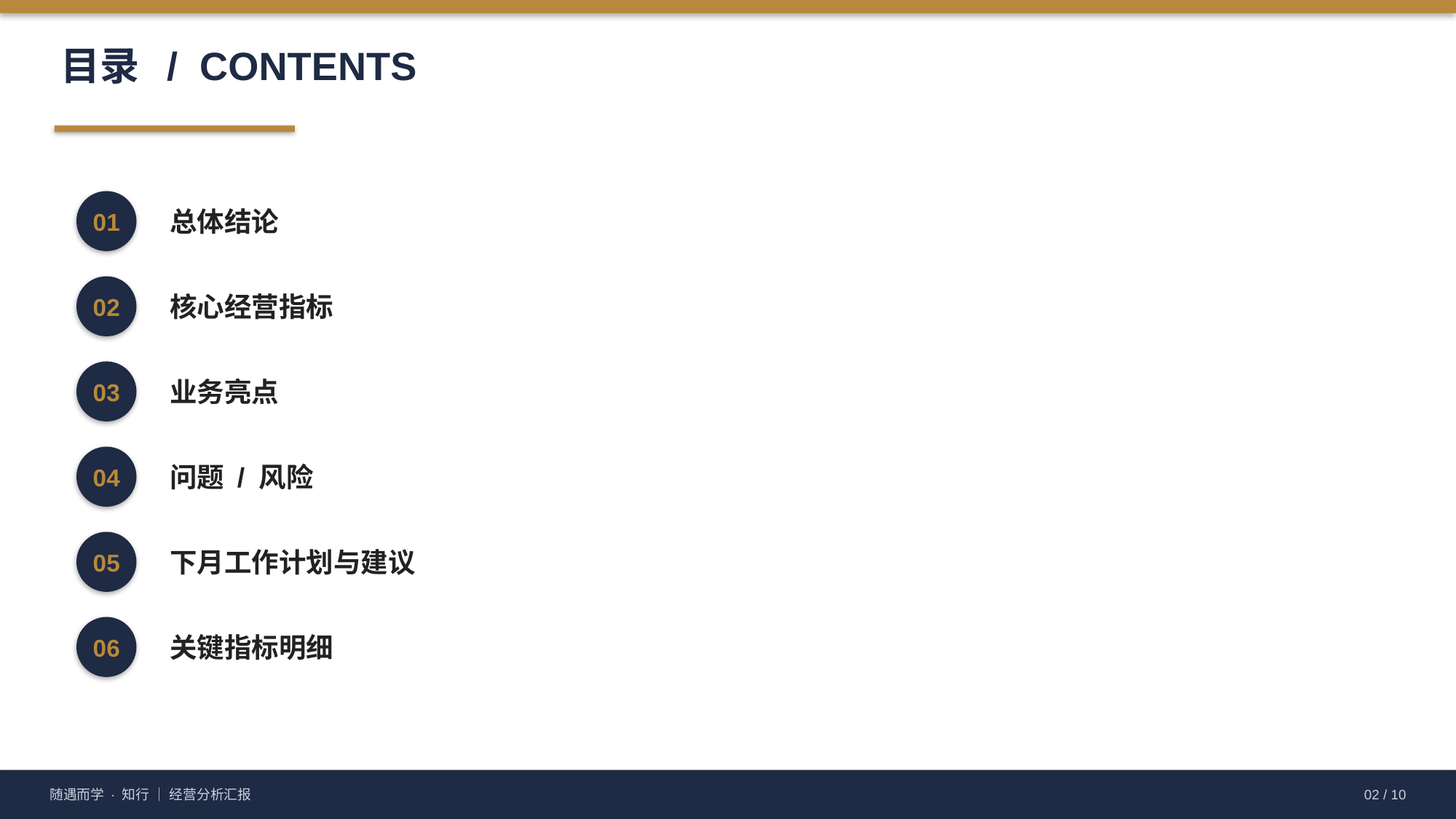

目录  /  CONTENTS

01
总体结论

02
核心经营指标

03
业务亮点

04
问题 / 风险

05
下月工作计划与建议

06
关键指标明细

随遇而学 · 知行 ｜ 经营分析汇报
02 / 10